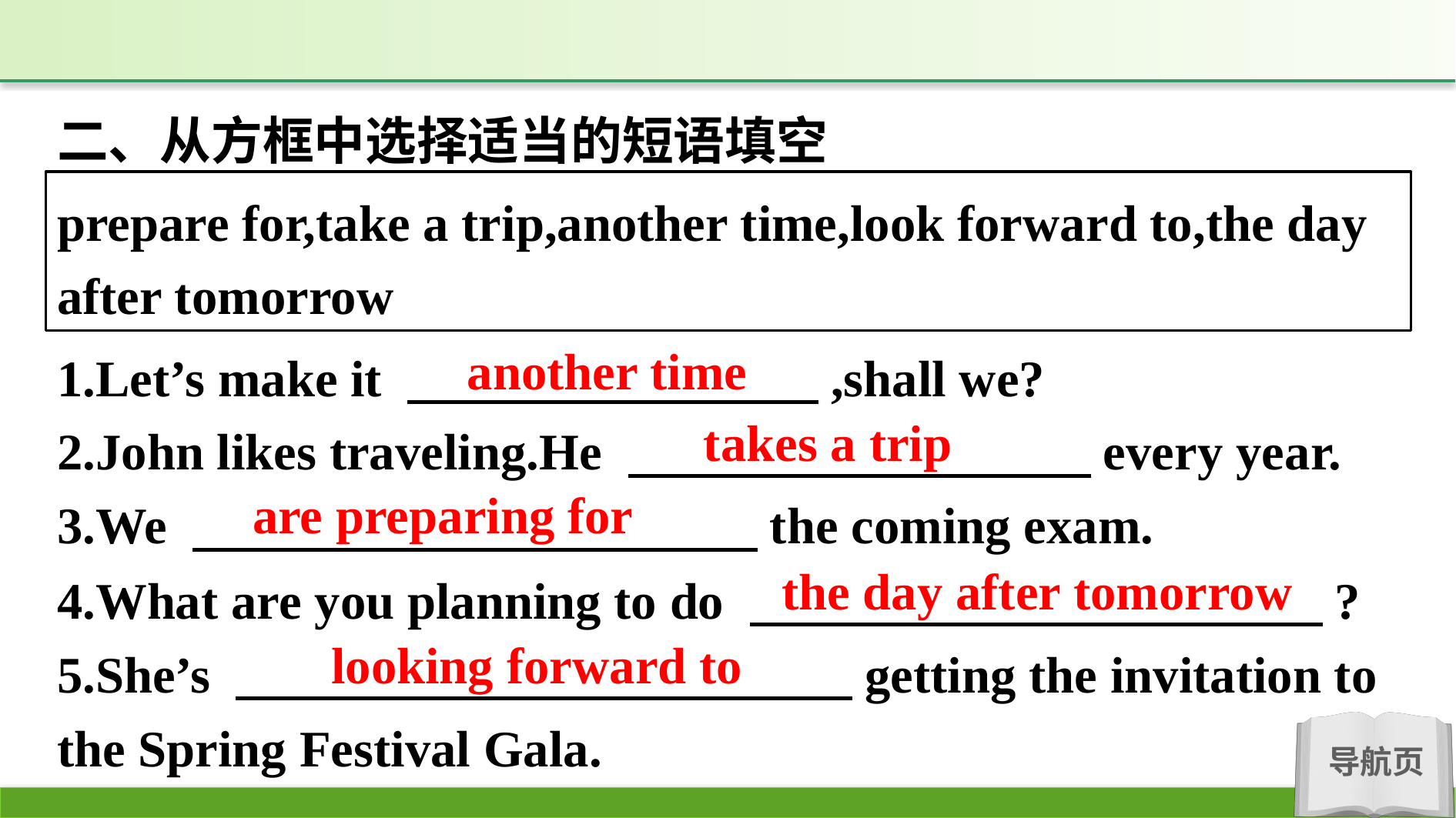

二、从方框中选择适当的短语填空
prepare for,take a trip,another time,look forward to,the day after tomorrow
another time
1.Let’s make it 　　　　　　　　,shall we?
2.John likes traveling.He 　　　　　　　　　every year.
3.We 　　　　　　　　　　　the coming exam.
takes a trip
are preparing for
the day after tomorrow
4.What are you planning to do 　　　　　     　　　　　?
5.She’s 　　　　　　　　　　　　getting the invitation to the Spring Festival Gala.
looking forward to